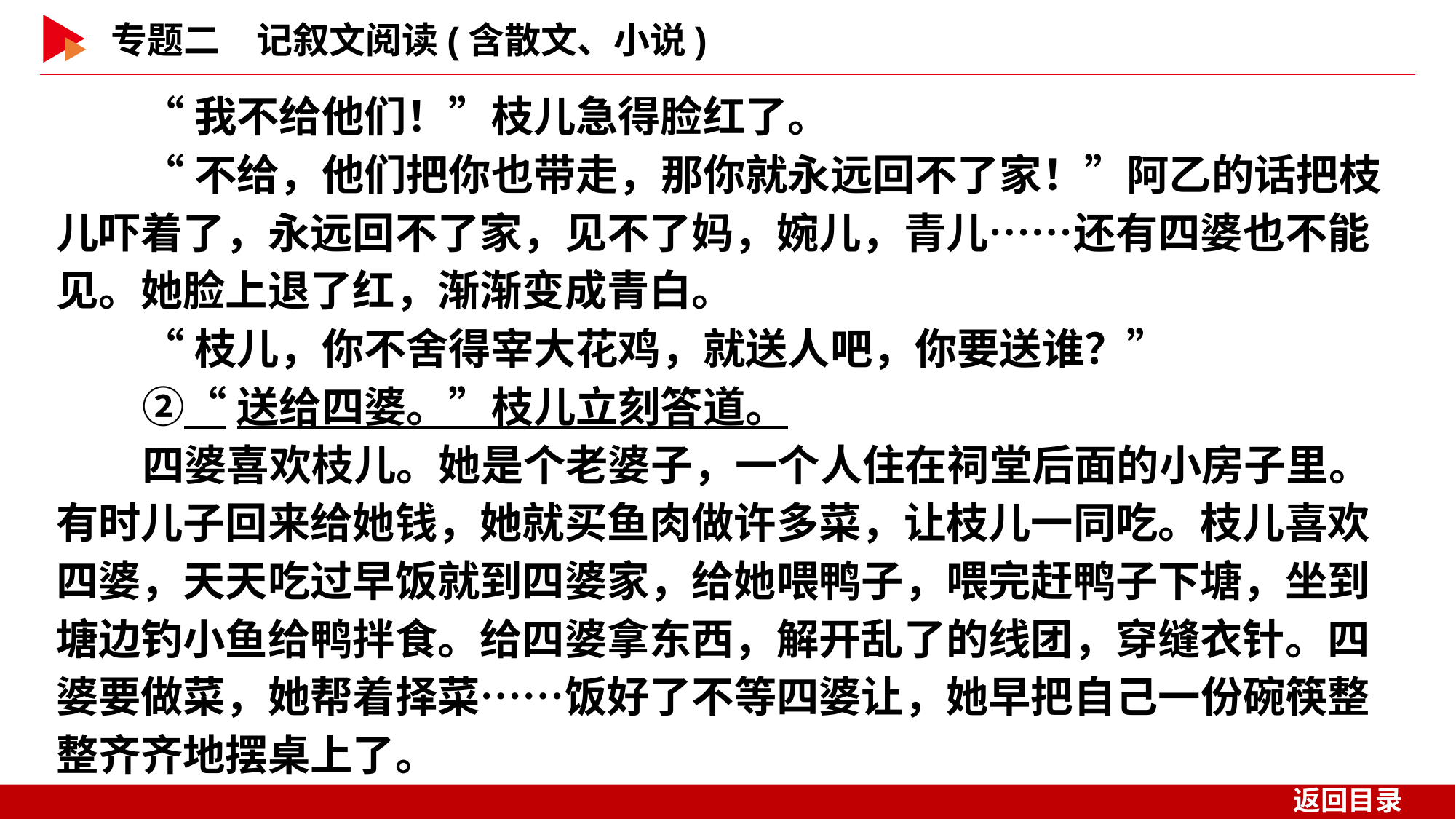

“我不给他们！”枝儿急得脸红了。
“不给，他们把你也带走，那你就永远回不了家！”阿乙的话把枝儿吓着了，永远回不了家，见不了妈，婉儿，青儿……还有四婆也不能见。她脸上退了红，渐渐变成青白。
“枝儿，你不舍得宰大花鸡，就送人吧，你要送谁？”
②“送给四婆。”枝儿立刻答道。
四婆喜欢枝儿。她是个老婆子，一个人住在祠堂后面的小房子里。有时儿子回来给她钱，她就买鱼肉做许多菜，让枝儿一同吃。枝儿喜欢四婆，天天吃过早饭就到四婆家，给她喂鸭子，喂完赶鸭子下塘，坐到塘边钓小鱼给鸭拌食。给四婆拿东西，解开乱了的线团，穿缝衣针。四婆要做菜，她帮着择菜……饭好了不等四婆让，她早把自己一份碗筷整整齐齐地摆桌上了。